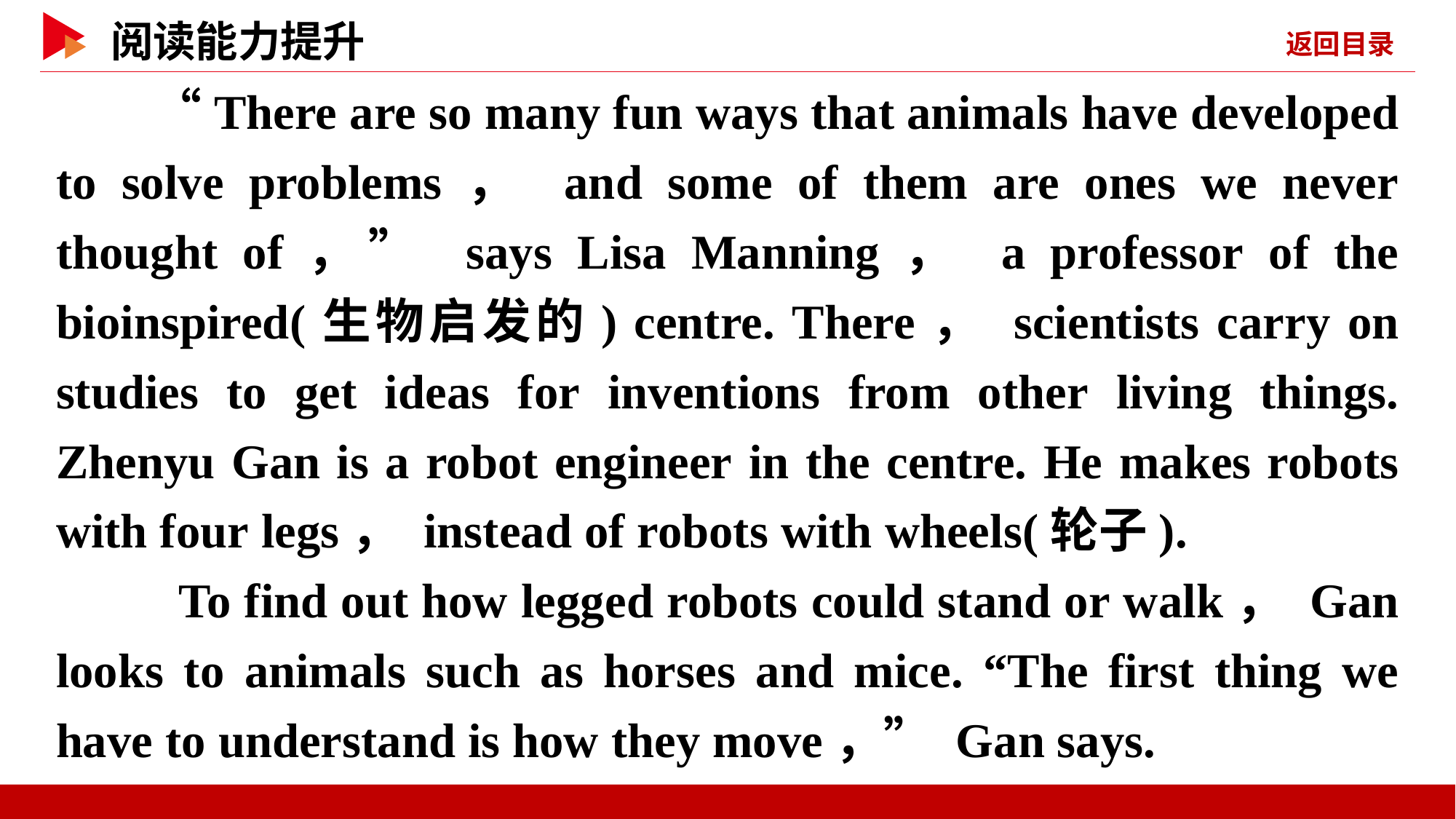

“There are so many fun ways that animals have developed to solve problems， and some of them are ones we never thought of，” says Lisa Manning， a professor of the bioinspired(生物启发的) centre. There， scientists carry on studies to get ideas for inventions from other living things. Zhenyu Gan is a robot engineer in the centre. He makes robots with four legs， instead of robots with wheels(轮子).
　　 To find out how legged robots could stand or walk， Gan looks to animals such as horses and mice. “The first thing we have to understand is how they move，” Gan says.